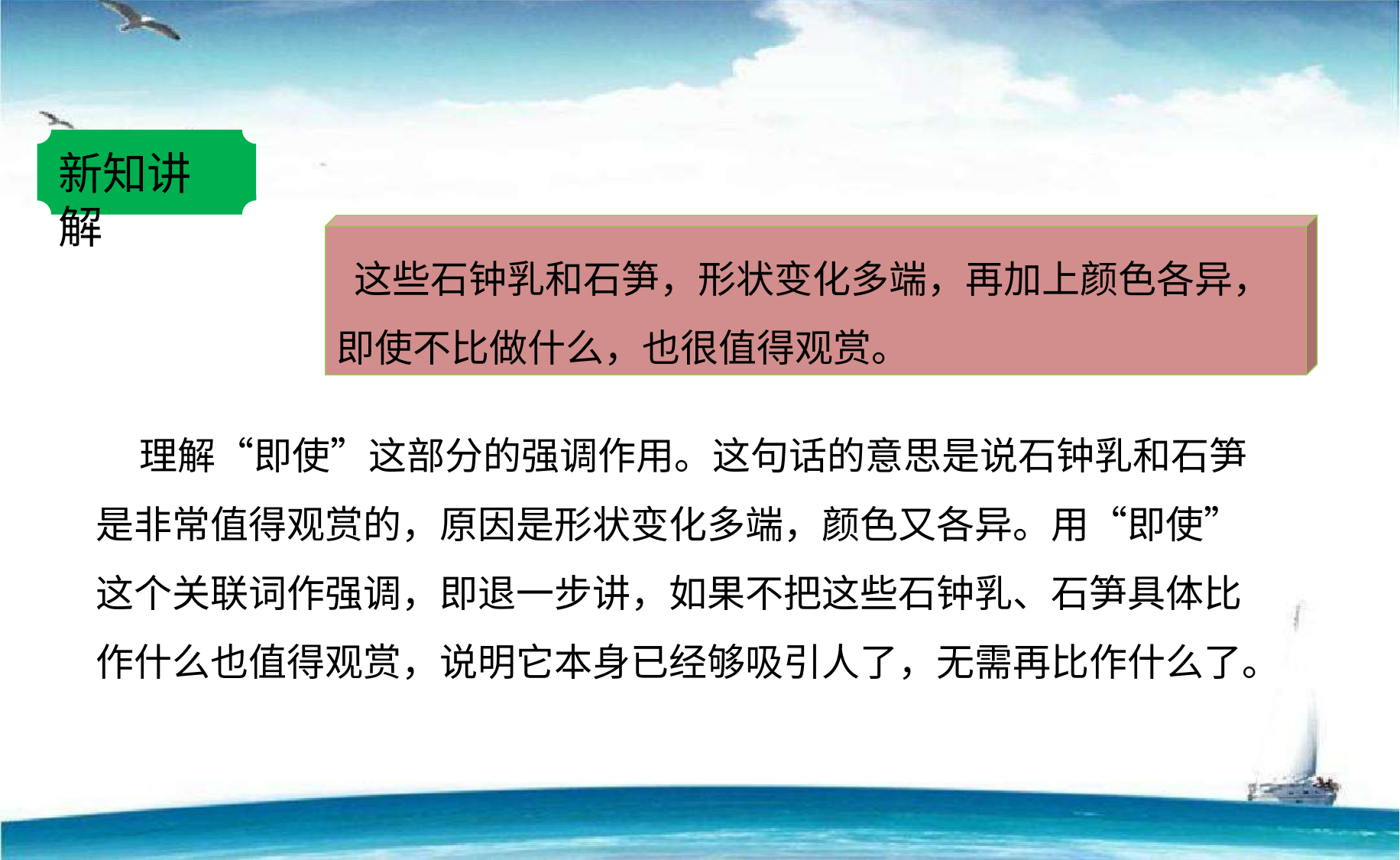

新知讲解
 这些石钟乳和石笋，形状变化多端，再加上颜色各异，即使不比做什么，也很值得观赏。
    理解“即使”这部分的强调作用。这句话的意思是说石钟乳和石笋是非常值得观赏的，原因是形状变化多端，颜色又各异。用“即使”这个关联词作强调，即退一步讲，如果不把这些石钟乳、石笋具体比作什么也值得观赏，说明它本身已经够吸引人了，无需再比作什么了。